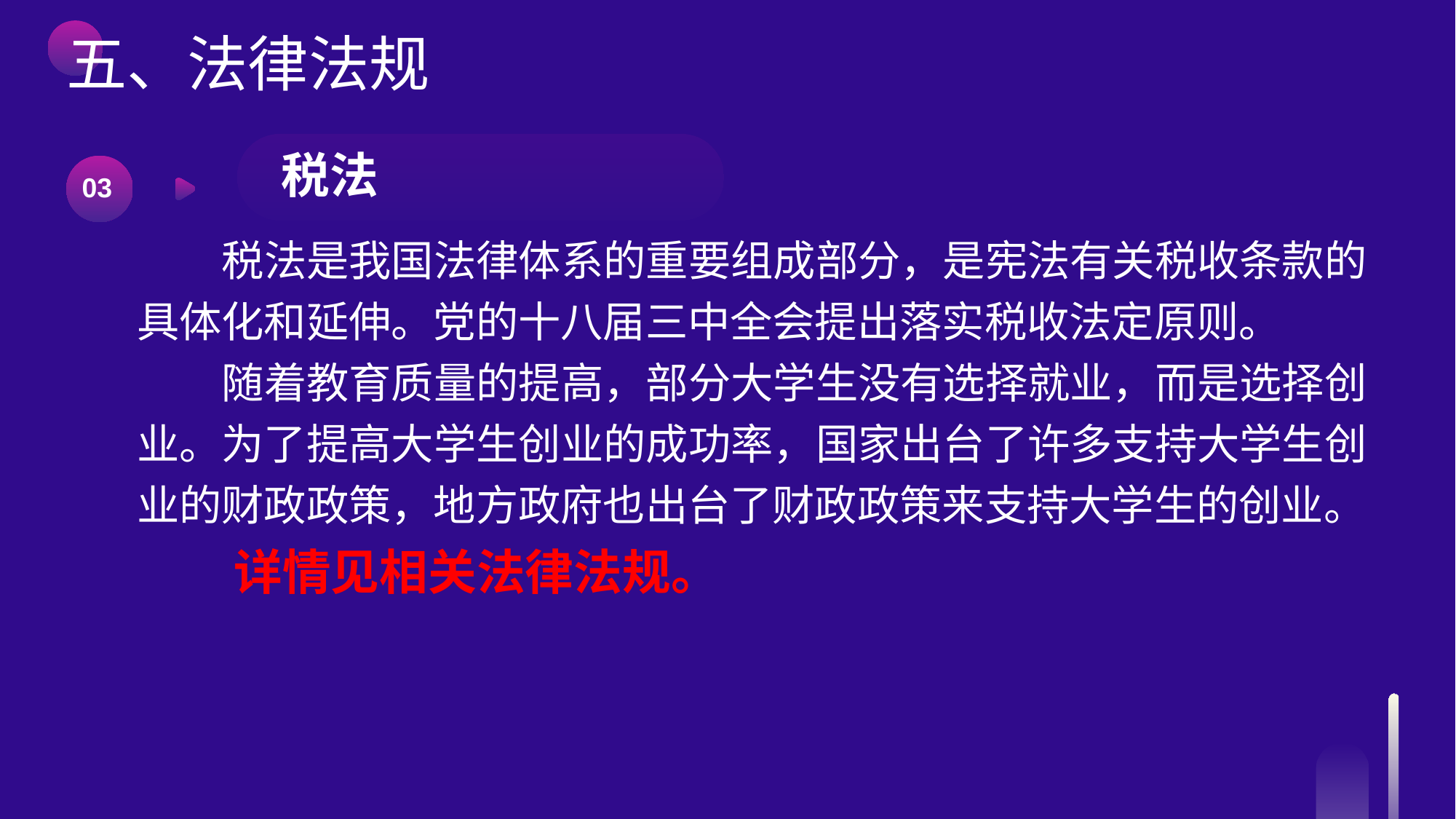

五、法律法规

税法

03

税法是我国法律体系的重要组成部分，是宪法有关税收条款的具体化和延伸。党的十八届三中全会提出落实税收法定原则。
随着教育质量的提高，部分大学生没有选择就业，而是选择创业。为了提高大学生创业的成功率，国家出台了许多支持大学生创业的财政政策，地方政府也出台了财政政策来支持大学生的创业。
详情见相关法律法规。